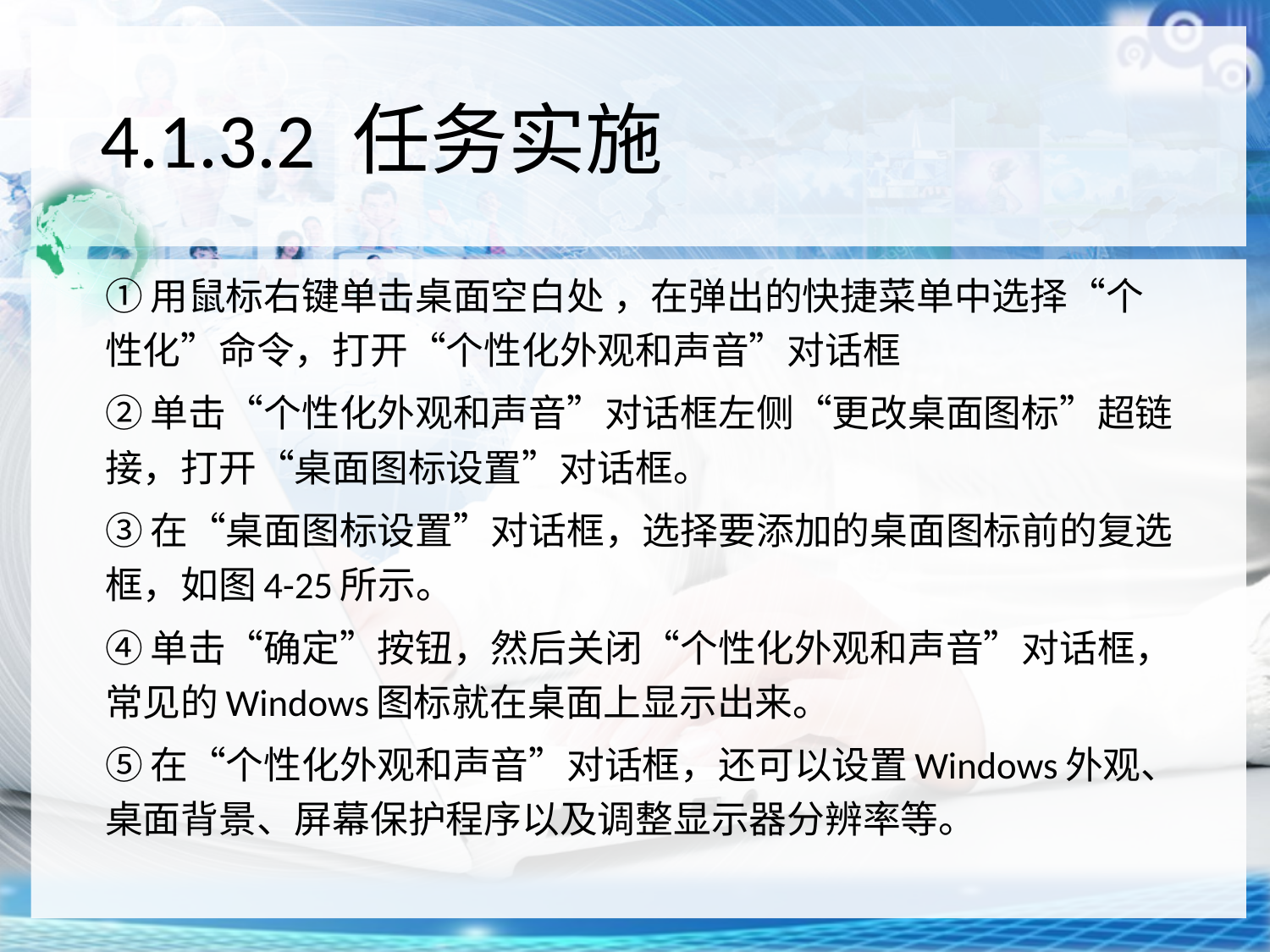

# 4.1.3.2 任务实施
①用鼠标右键单击桌面空白处 ，在弹出的快捷菜单中选择“个性化”命令，打开“个性化外观和声音”对话框
②单击“个性化外观和声音”对话框左侧“更改桌面图标”超链接，打开“桌面图标设置”对话框。
③在“桌面图标设置”对话框，选择要添加的桌面图标前的复选框，如图4-25所示。
④单击“确定”按钮，然后关闭“个性化外观和声音”对话框，常见的Windows图标就在桌面上显示出来。
⑤在“个性化外观和声音”对话框，还可以设置Windows外观、桌面背景、屏幕保护程序以及调整显示器分辨率等。